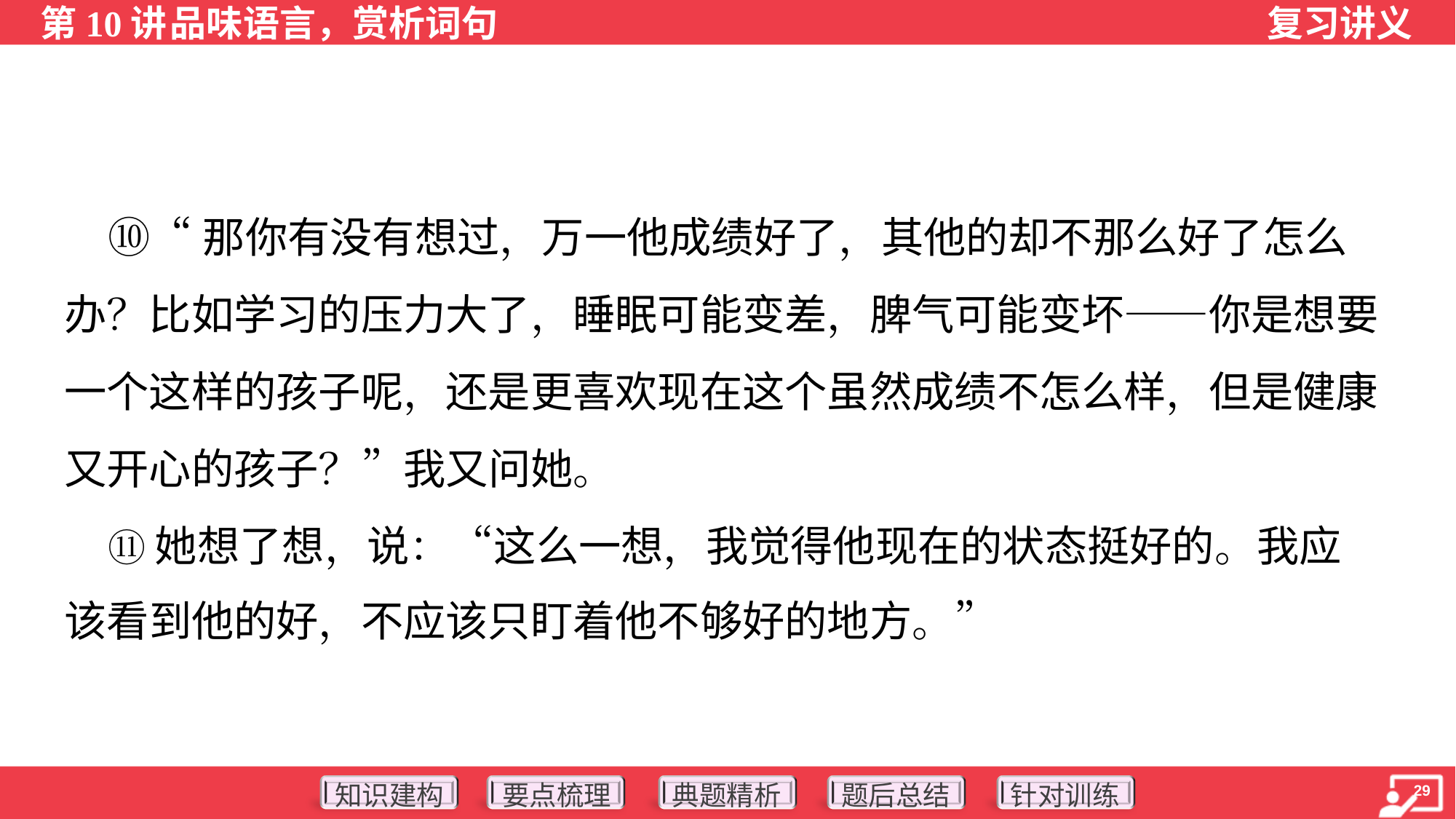

⑩“那你有没有想过，万一他成绩好了，其他的却不那么好了怎么
办？比如学习的压力大了，睡眠可能变差，脾气可能变坏——你是想要
一个这样的孩子呢，还是更喜欢现在这个虽然成绩不怎么样，但是健康
又开心的孩子？”我又问她。
    ⑪她想了想，说：“这么一想，我觉得他现在的状态挺好的。我应
该看到他的好，不应该只盯着他不够好的地方。”